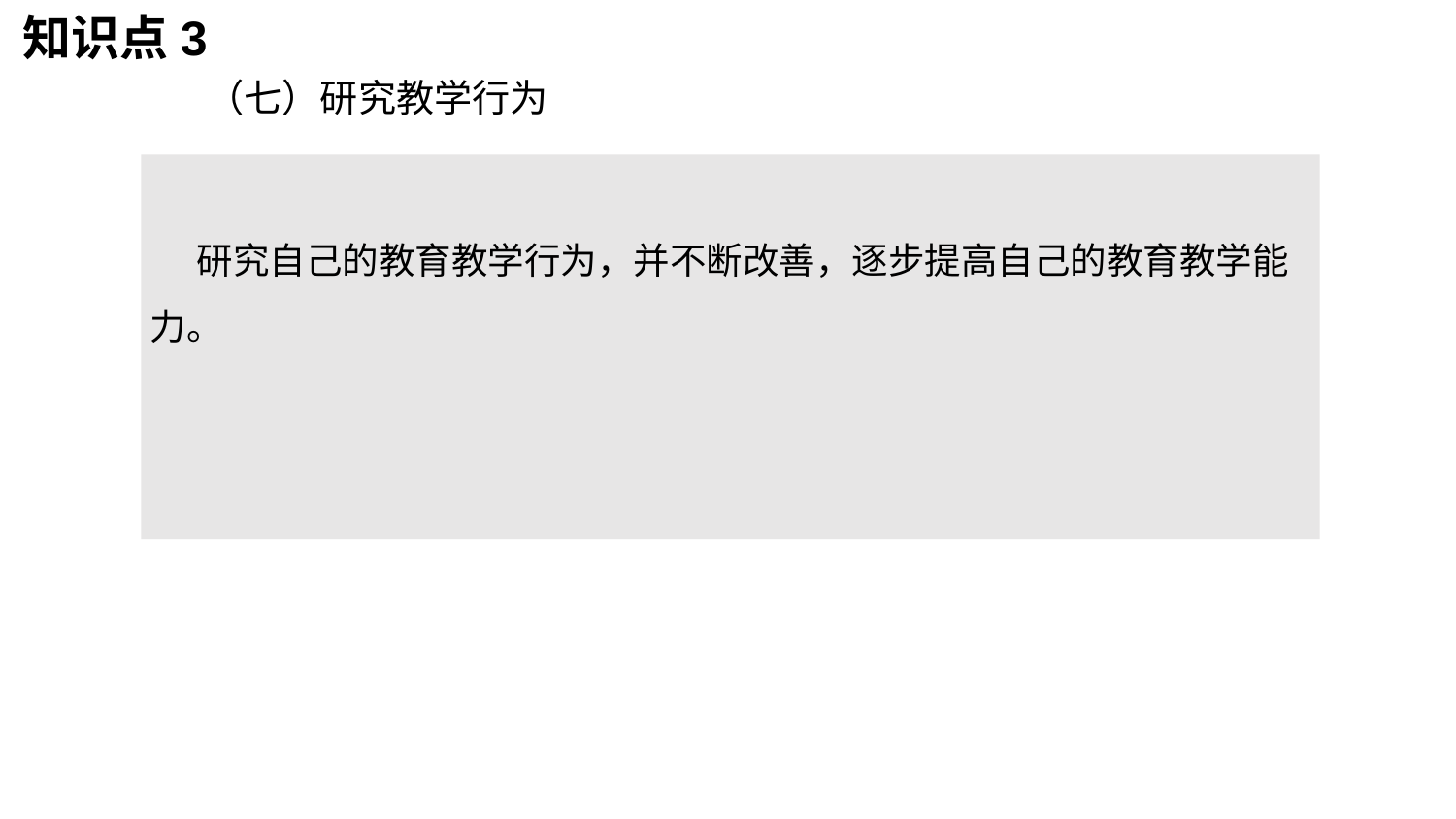

知识点3
# （七）研究教学行为

    研究自己的教育教学行为，并不断改善，逐步提高自己的教育教学能力。